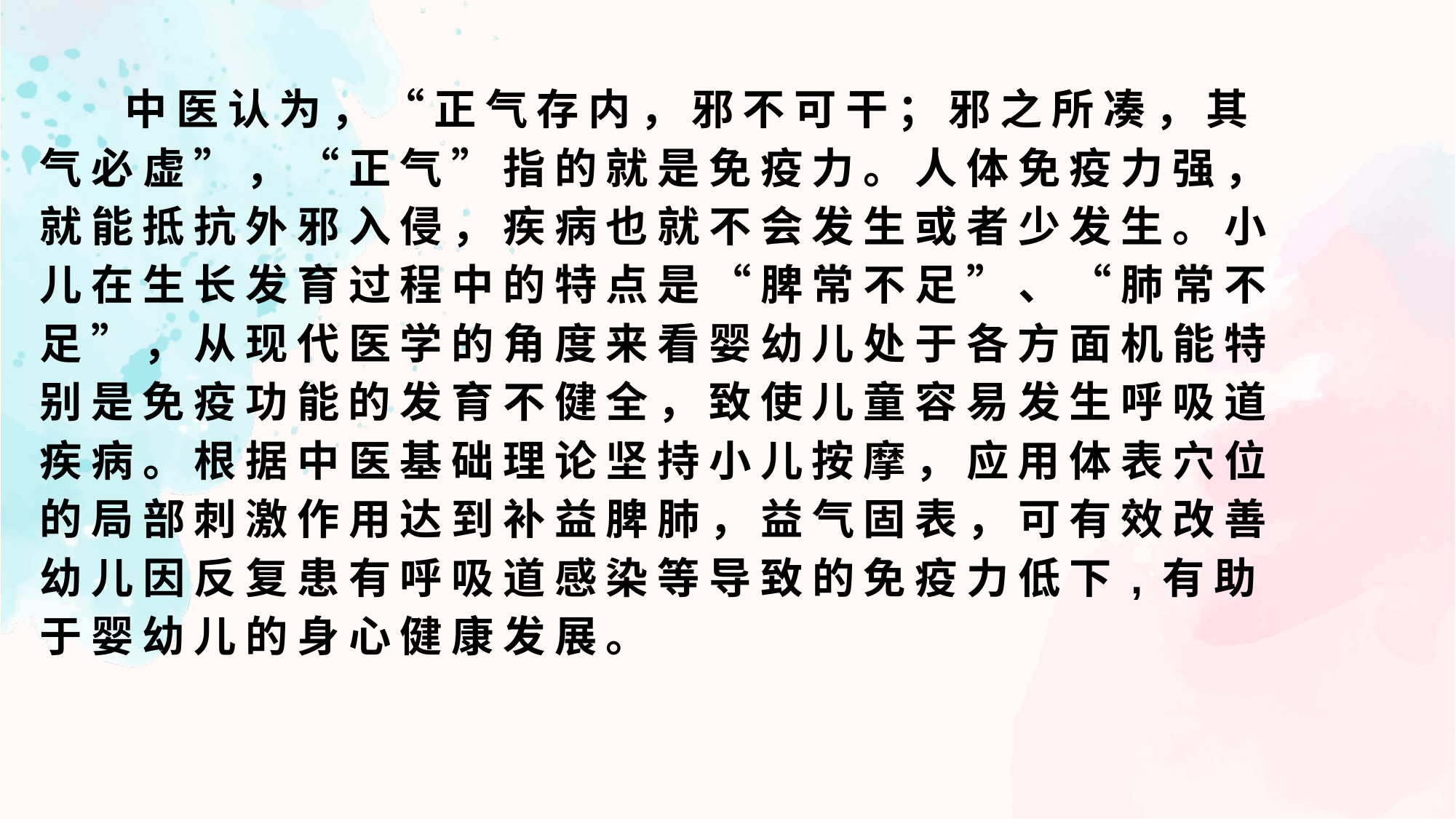

中医认为，“正气存内，邪不可干；邪之所凑，其气必虚”，“正气”指的就是免疫力。人体免疫力强，就能抵抗外邪入侵，疾病也就不会发生或者少发生。小儿在生长发育过程中的特点是“脾常不足”、“肺常不足”，从现代医学的角度来看婴幼儿处于各方面机能特别是免疫功能的发育不健全，致使儿童容易发生呼吸道疾病。根据中医基础理论坚持小儿按摩，应用体表穴位的局部刺激作用达到补益脾肺，益气固表，可有效改善幼儿因反复患有呼吸道感染等导致的免疫力低下,有助于婴幼儿的身心健康发展。